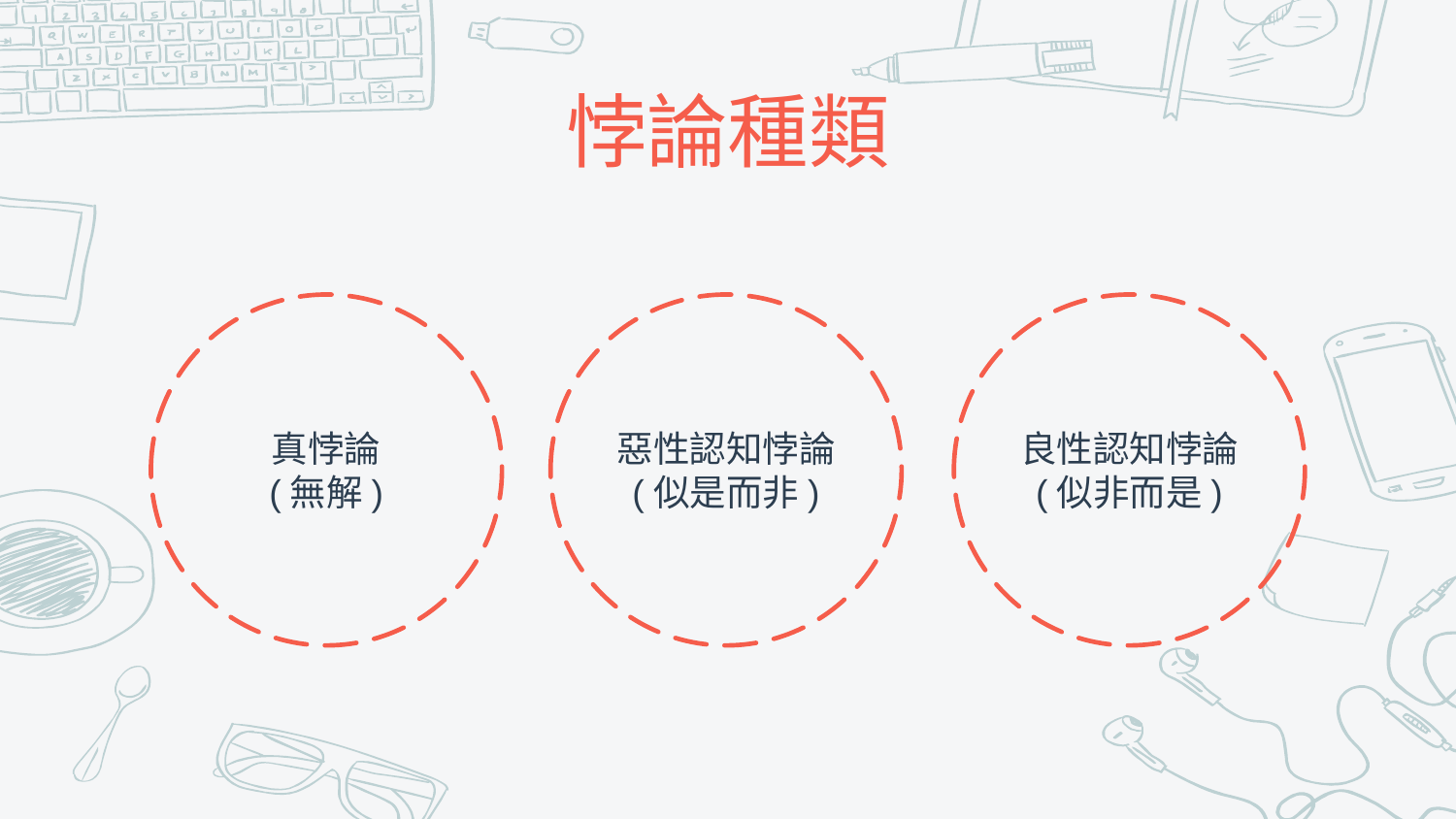

# 悖論種類
真悖論
(無解)
惡性認知悖論
(似是而非)
良性認知悖論
(似非而是)